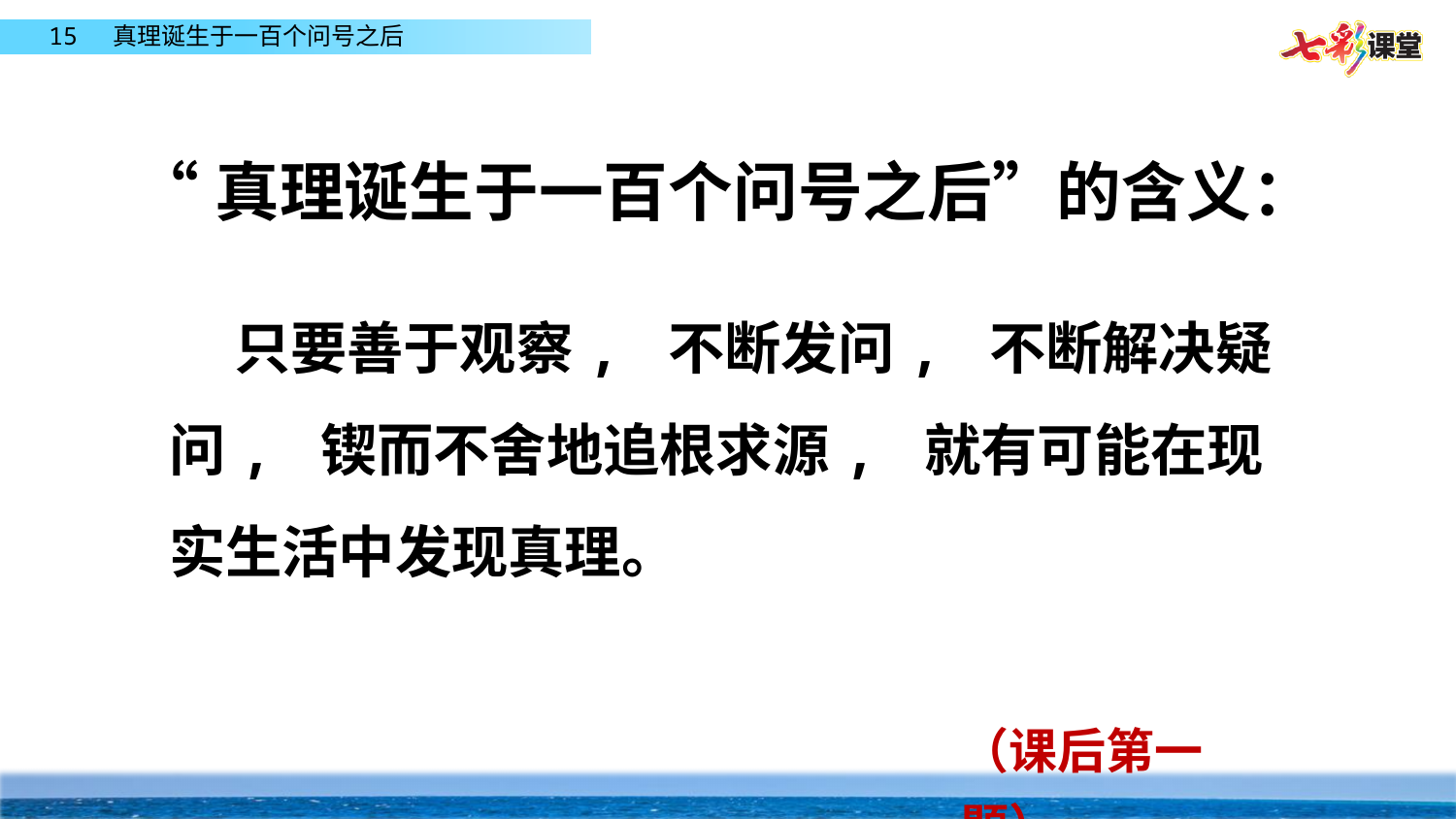

“真理诞生于一百个问号之后”的含义：
    只要善于观察, 不断发问, 不断解决疑问, 锲而不舍地追根求源, 就有可能在现实生活中发现真理。
（课后第一题）